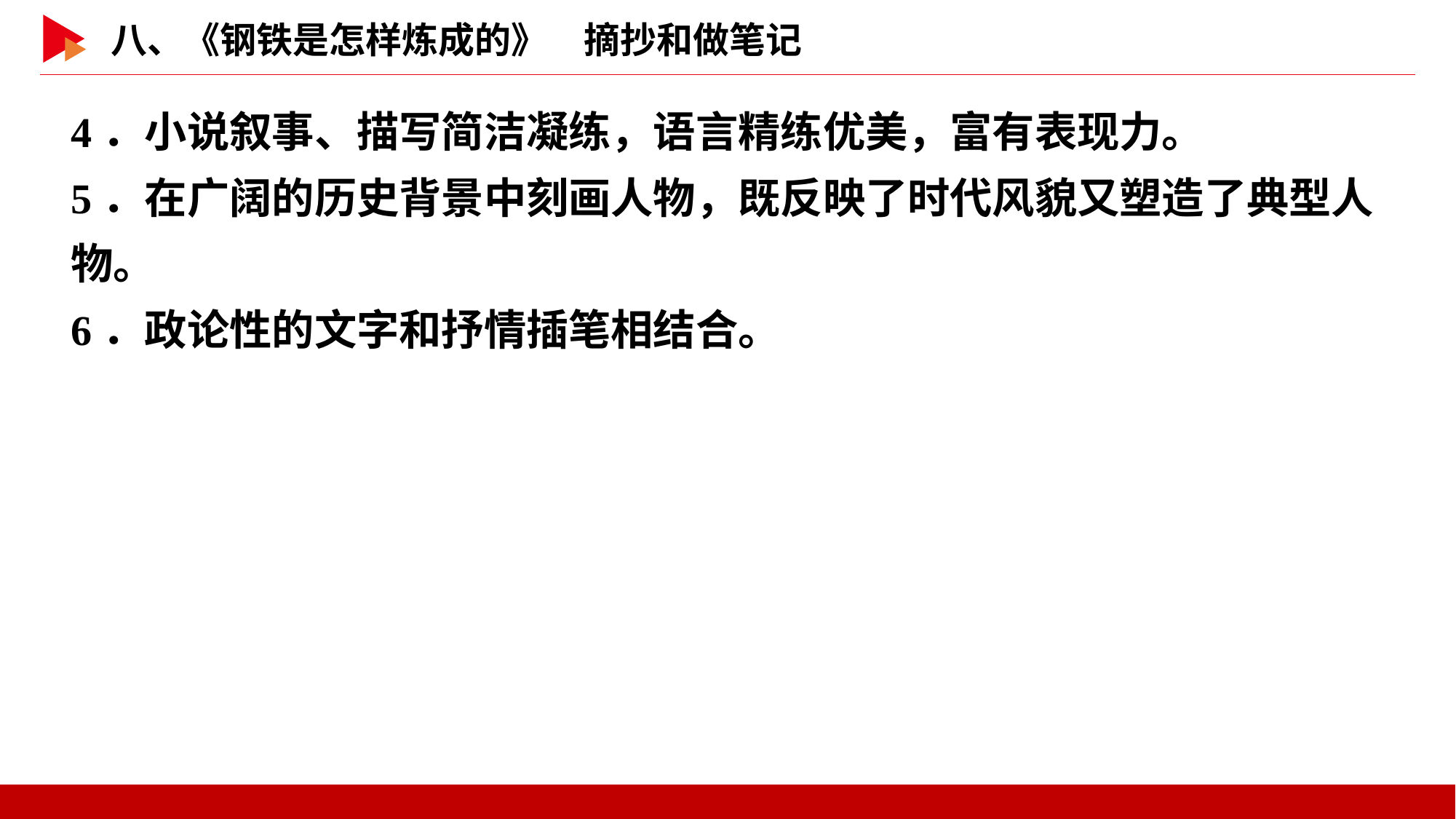

4．小说叙事、描写简洁凝练，语言精练优美，富有表现力。
5．在广阔的历史背景中刻画人物，既反映了时代风貌又塑造了典型人物。
6．政论性的文字和抒情插笔相结合。